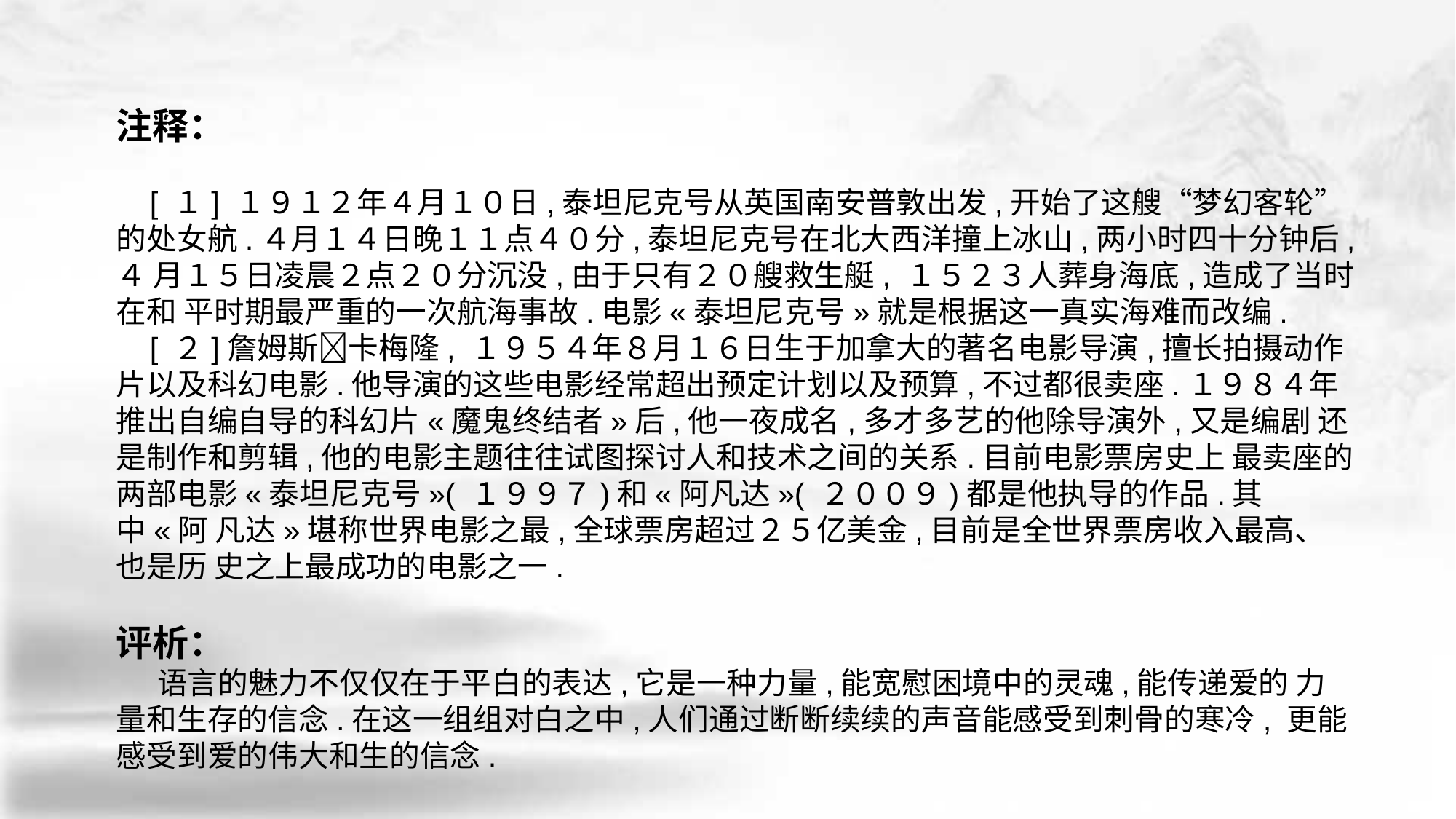

注释：

    [ １] １９１２年４月１０日,泰坦尼克号从英国南安普敦出发,开始了这艘“梦幻客轮”的处女航.４月１４日晚１１点４０分,泰坦尼克号在北大西洋撞上冰山,两小时四十分钟后, ４ 月１５日凌晨２点２０分沉没,由于只有２０艘救生艇, １５２３人葬身海底,造成了当时在和 平时期最严重的一次航海事故.电影«泰坦尼克号»就是根据这一真实海难而改编.
    [ ２]詹姆斯􀅰卡梅隆, １９５４年８月１６日生于加拿大的著名电影导演,擅长拍摄动作片以及科幻电影.他导演的这些电影经常超出预定计划以及预算,不过都很卖座.１９８４年 推出自编自导的科幻片«魔鬼终结者»后,他一夜成名,多才多艺的他除导演外,又是编剧 还是制作和剪辑,他的电影主题往往试图探讨人和技术之间的关系.目前电影票房史上 最卖座的两部电影«泰坦尼克号»( １９９７)和«阿凡达»( ２００９)都是他执导的作品.其中«阿 凡达»堪称世界电影之最,全球票房超过２５亿美金,目前是全世界票房收入最高、也是历 史之上最成功的电影之一.

评析：
     语言的魅力不仅仅在于平白的表达,它是一种力量,能宽慰困境中的灵魂,能传递爱的 力量和生存的信念.在这一组组对白之中,人们通过断断续续的声音能感受到刺骨的寒冷, 更能感受到爱的伟大和生的信念.